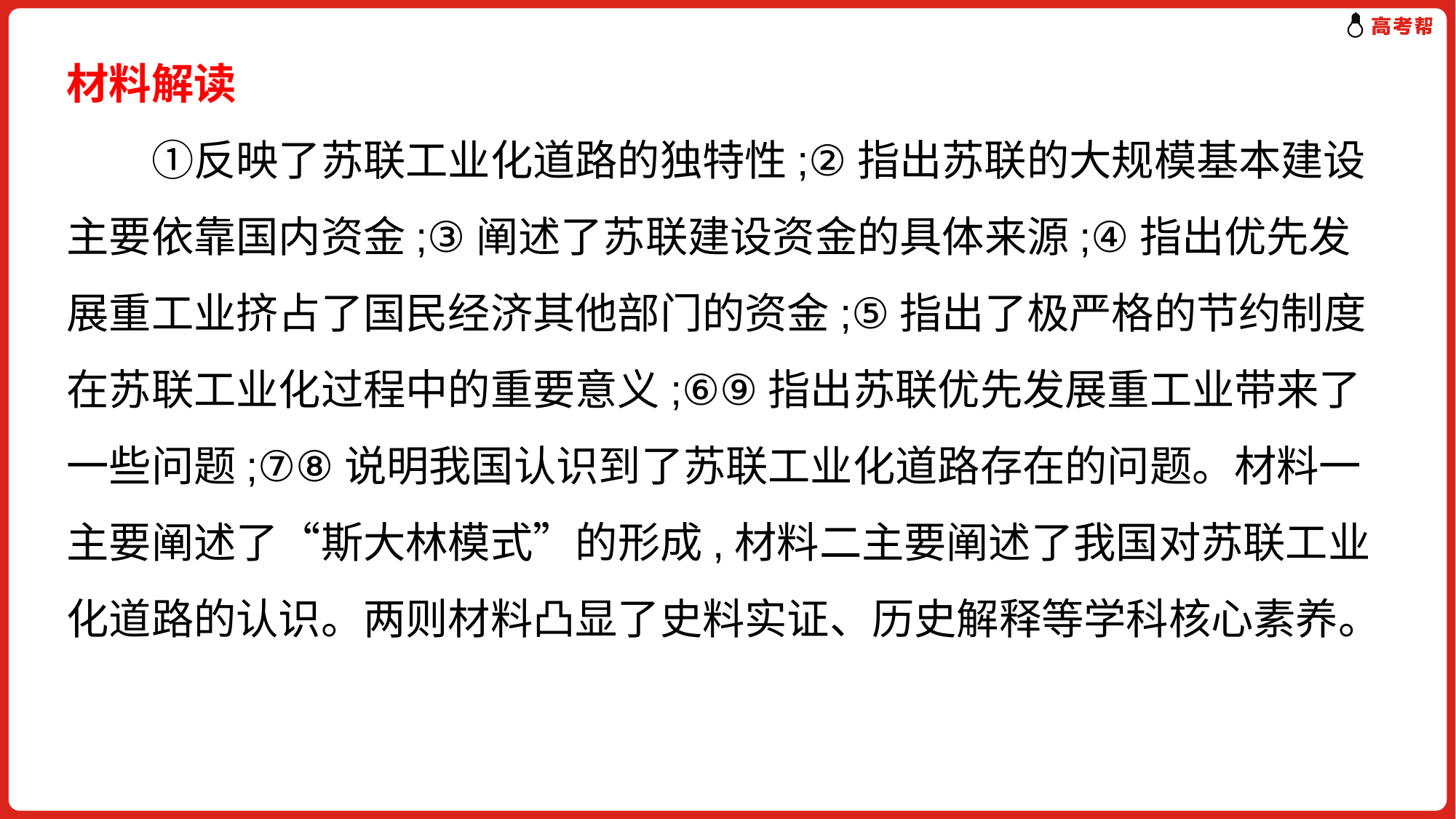

材料解读
　　①反映了苏联工业化道路的独特性;②指出苏联的大规模基本建设主要依靠国内资金;③阐述了苏联建设资金的具体来源;④指出优先发展重工业挤占了国民经济其他部门的资金;⑤指出了极严格的节约制度在苏联工业化过程中的重要意义;⑥⑨指出苏联优先发展重工业带来了一些问题;⑦⑧说明我国认识到了苏联工业化道路存在的问题。材料一主要阐述了“斯大林模式”的形成,材料二主要阐述了我国对苏联工业化道路的认识。两则材料凸显了史料实证、历史解释等学科核心素养。